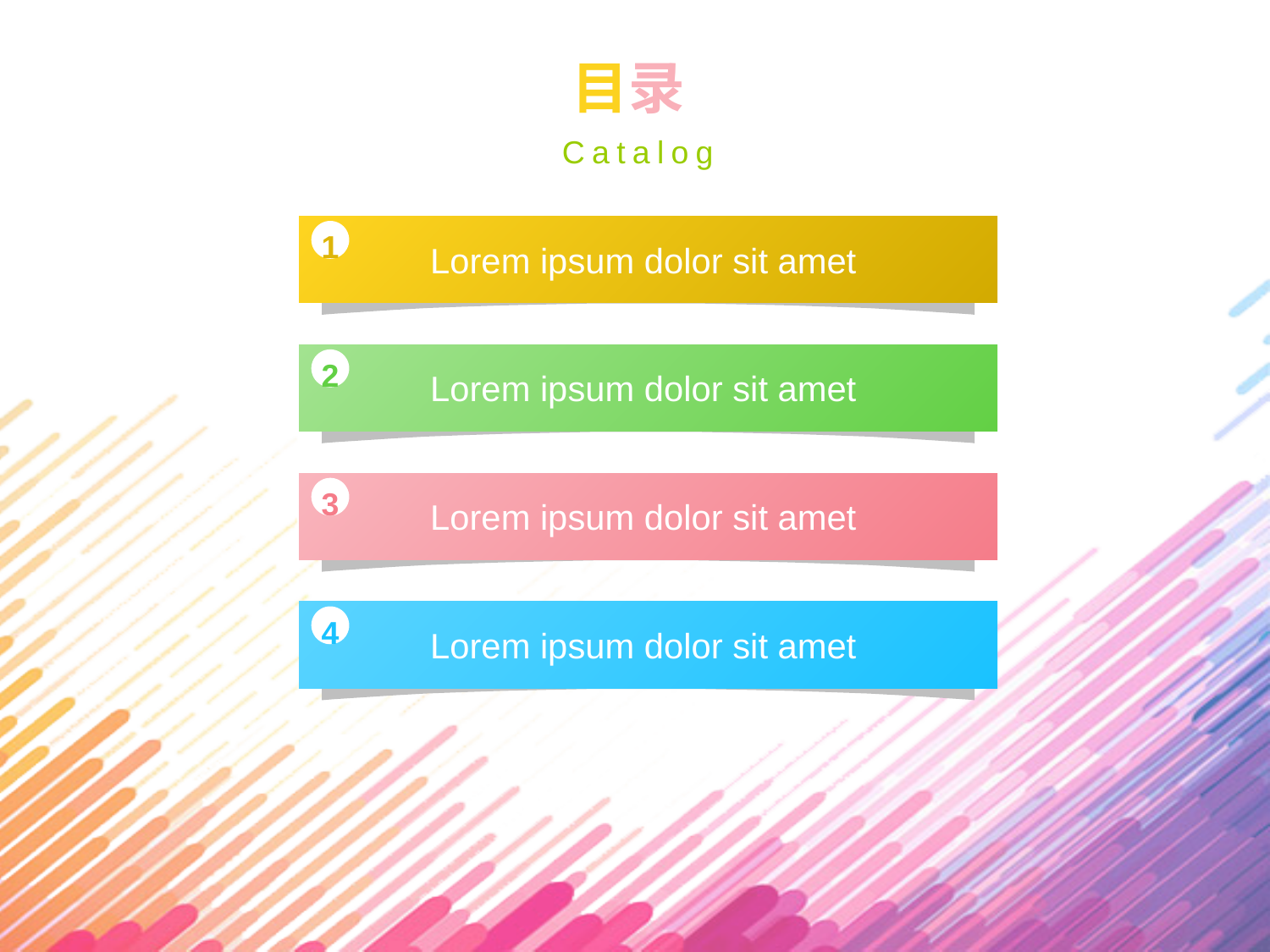

目录
Catalog
Lorem ipsum dolor sit amet
1

Lorem ipsum dolor sit amet
2

Lorem ipsum dolor sit amet
3

Lorem ipsum dolor sit amet
4